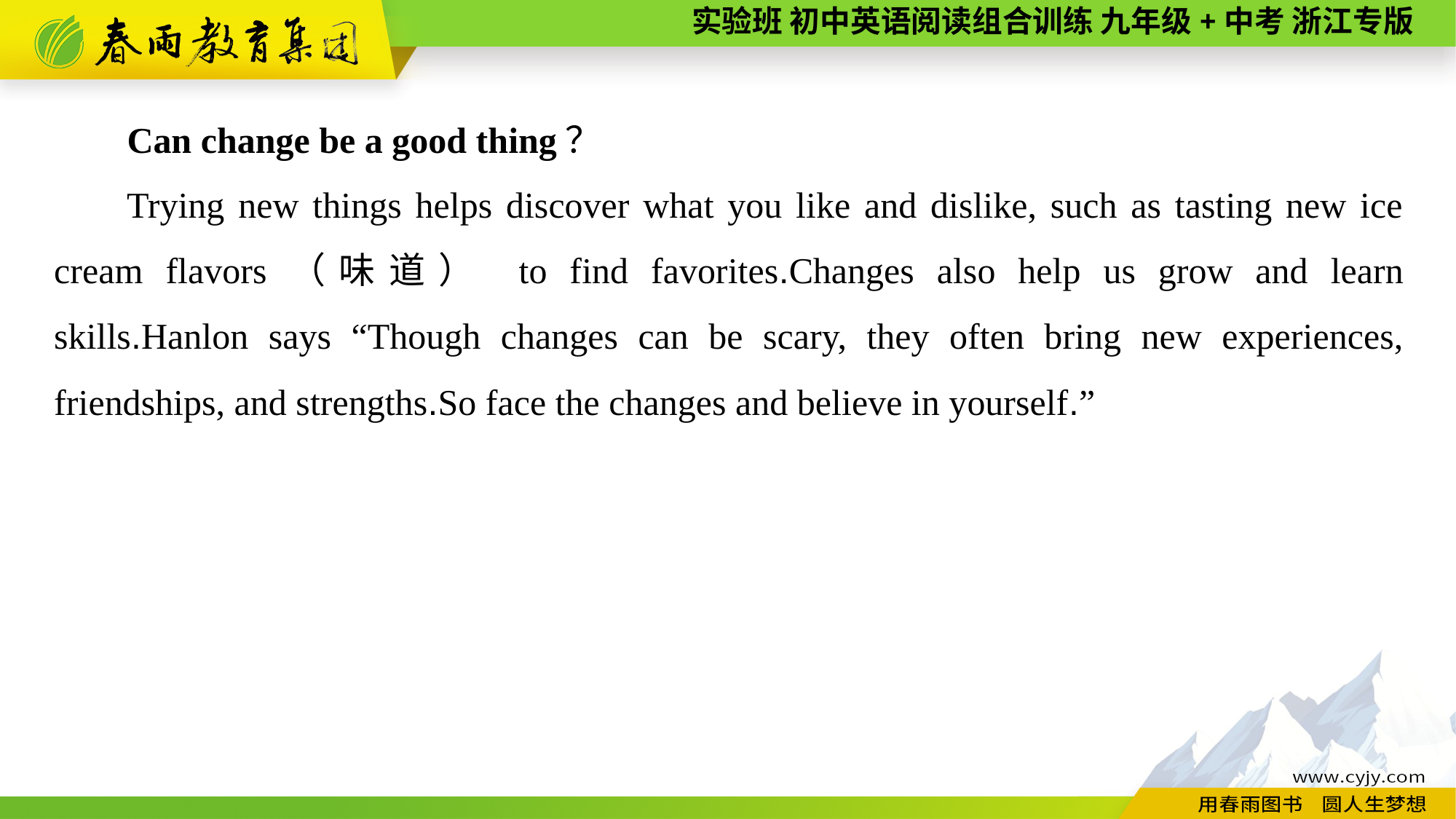

Can change be a good thing？
Trying new things helps discover what you like and dislike, such as tasting new ice cream flavors（味道） to find favorites.Changes also help us grow and learn skills.Hanlon says “Though changes can be scary, they often bring new experiences, friendships, and strengths.So face the changes and believe in yourself.”